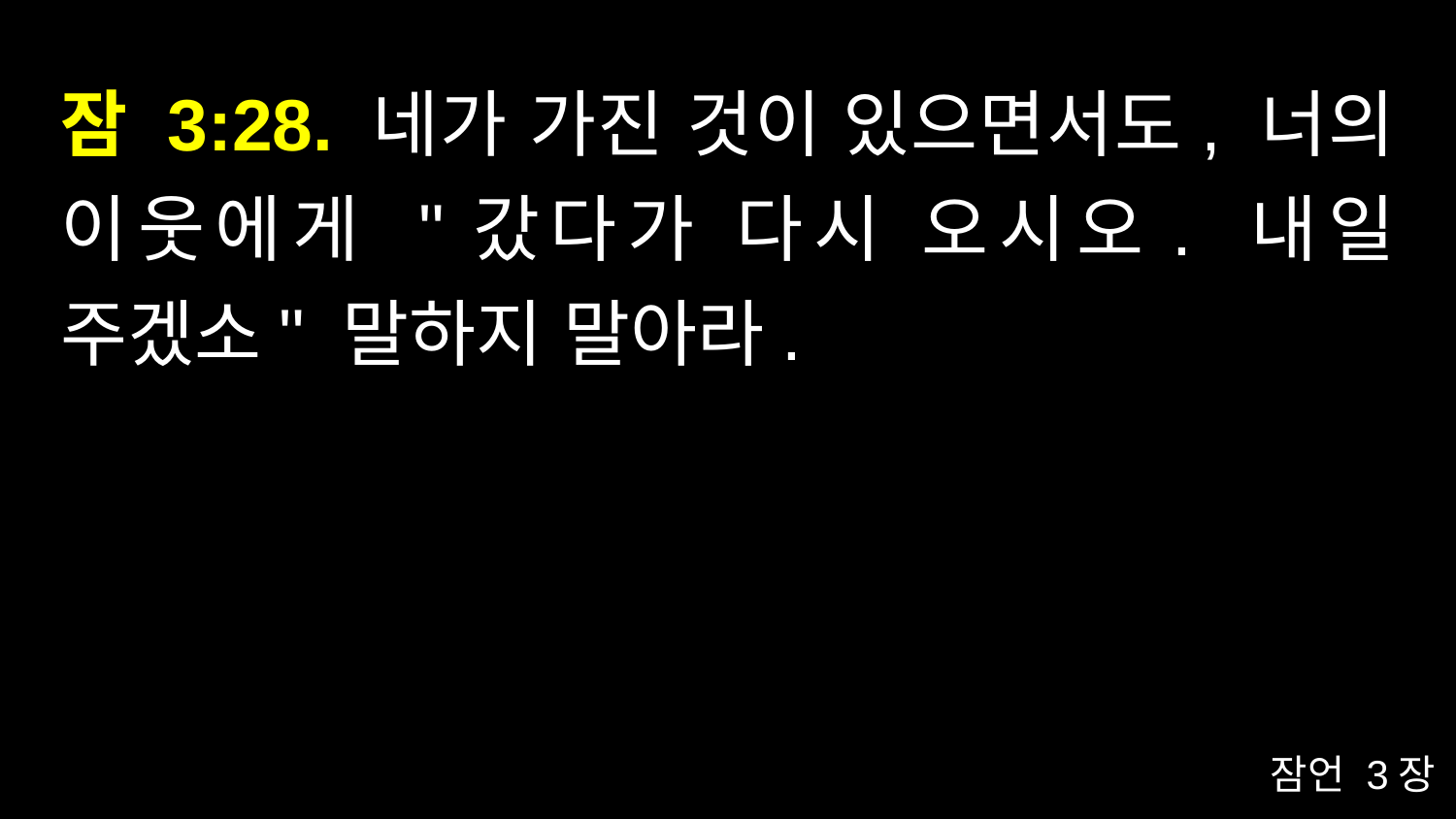

# 잠 3:28. 네가 가진 것이 있으면서도, 너의 이웃에게 "갔다가 다시 오시오. 내일 주겠소" 말하지 말아라.
잠언 3장